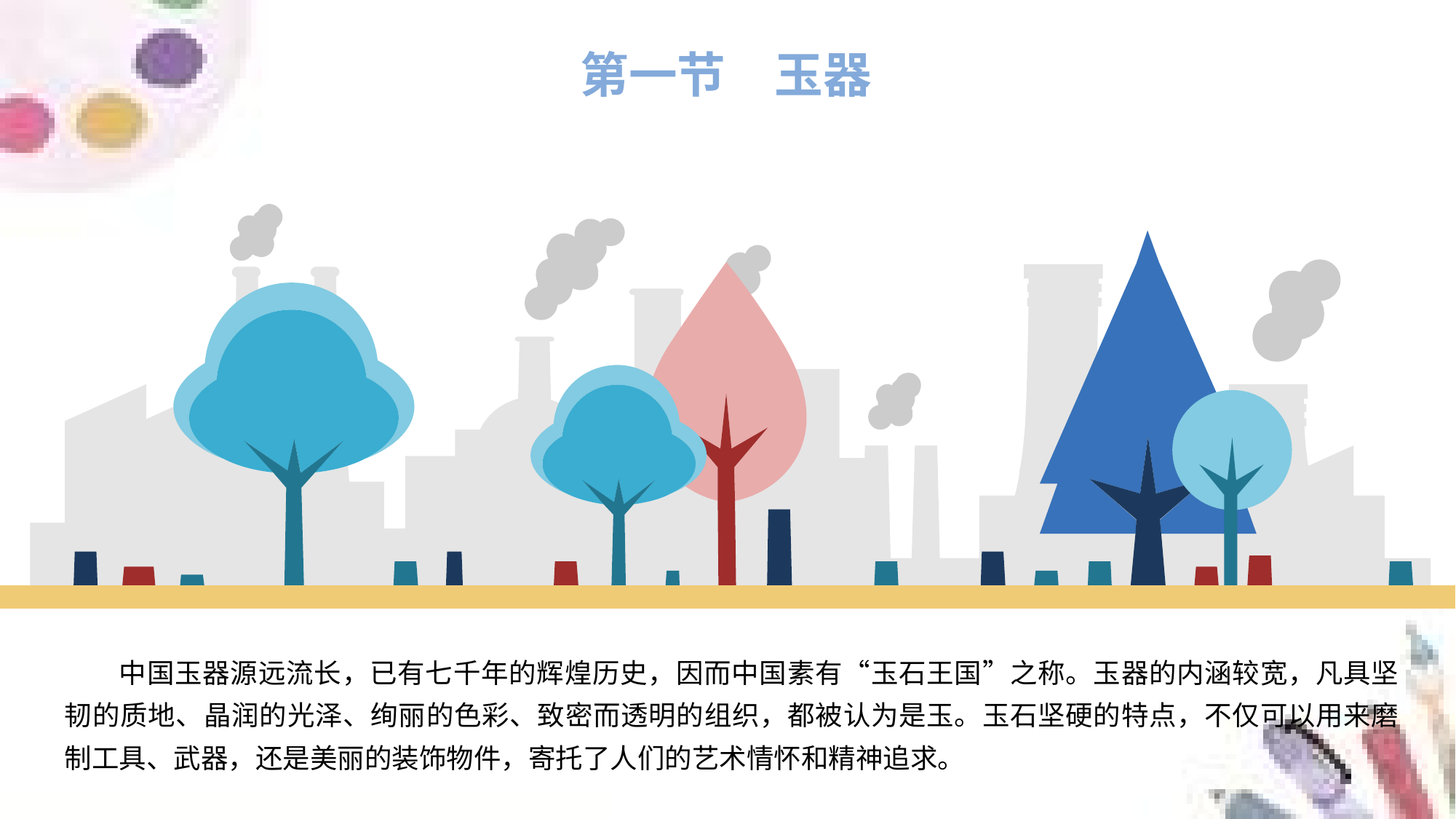

第一节　玉器

中国玉器源远流长，已有七千年的辉煌历史，因而中国素有“玉石王国”之称。玉器的内涵较宽，凡具坚韧的质地、晶润的光泽、绚丽的色彩、致密而透明的组织，都被认为是玉。玉石坚硬的特点，不仅可以用来磨制工具、武器，还是美丽的装饰物件，寄托了人们的艺术情怀和精神追求。